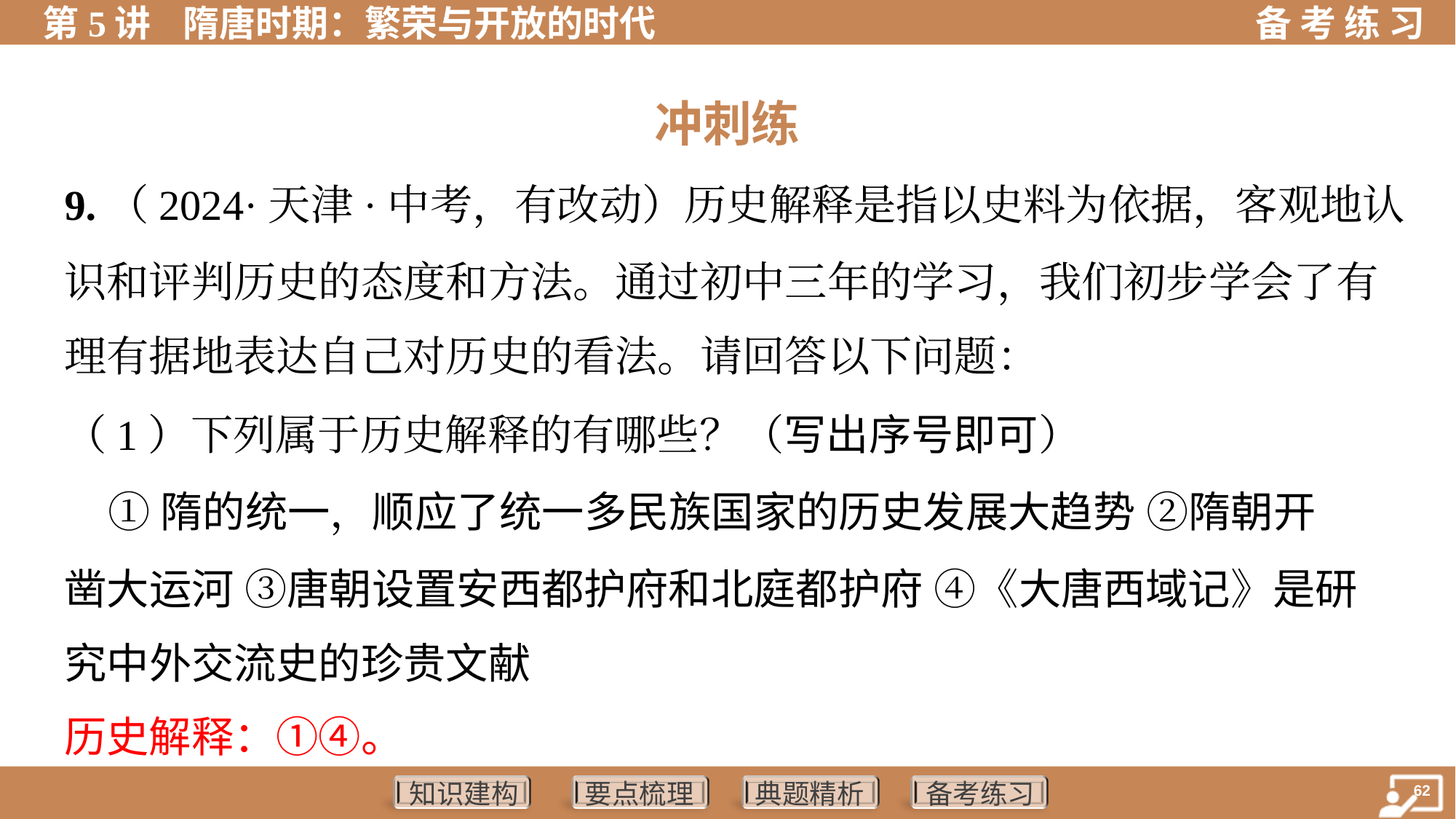

冲刺练
9.（2024·天津·中考，有改动）历史解释是指以史料为依据，客观地认
识和评判历史的态度和方法。通过初中三年的学习，我们初步学会了有
理有据地表达自己对历史的看法。请回答以下问题：
（1）下列属于历史解释的有哪些？（写出序号即可）
    ①隋的统一，顺应了统一多民族国家的历史发展大趋势 ②隋朝开
凿大运河 ③唐朝设置安西都护府和北庭都护府 ④《大唐西域记》是研
究中外交流史的珍贵文献
历史解释：①④。